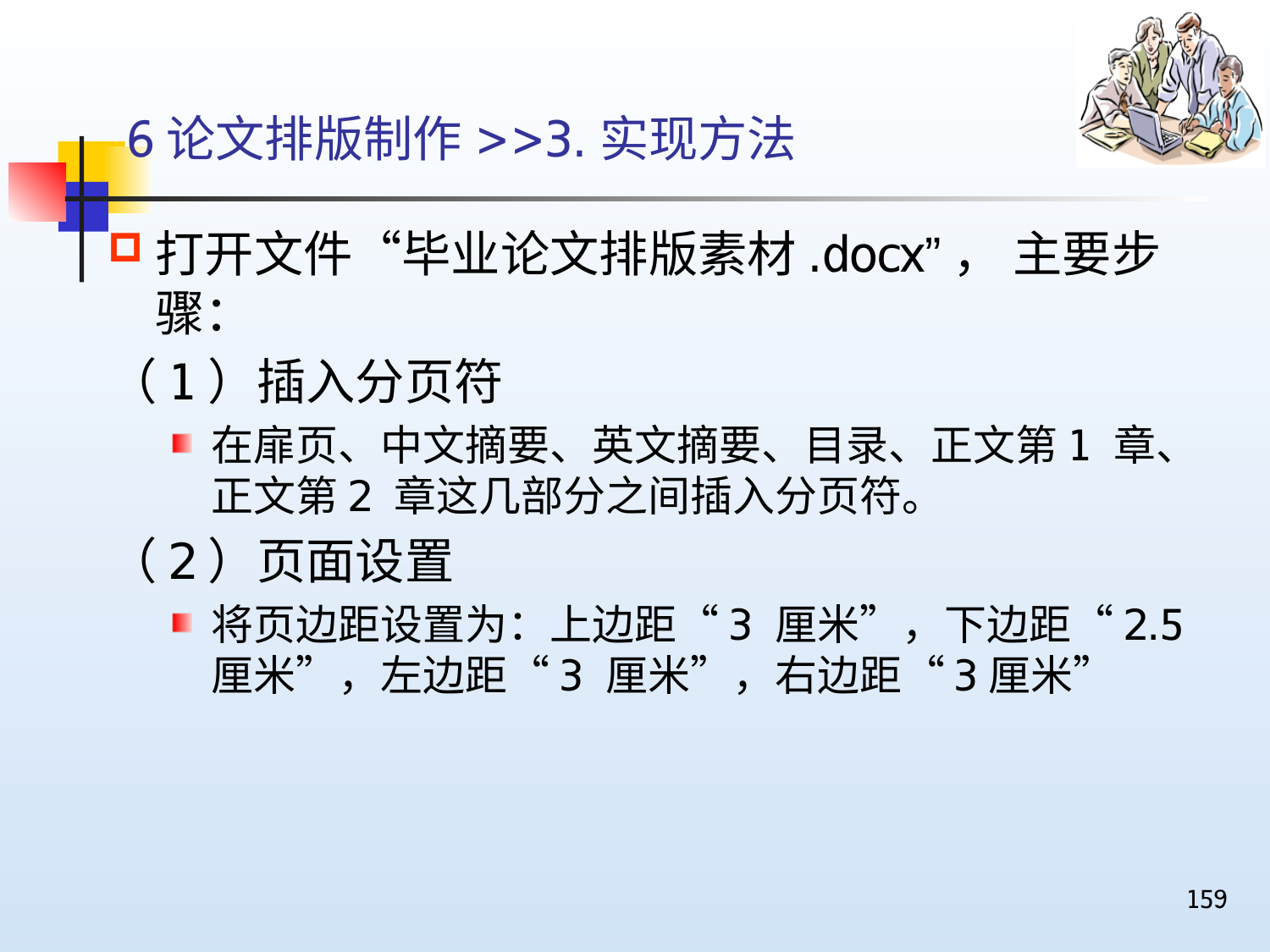

# 6论文排版制作>>3.实现方法
打开文件“毕业论文排版素材.docx”， 主要步骤：
（1）插入分页符
在扉页、中文摘要、英文摘要、目录、正文第1 章、正文第2 章这几部分之间插入分页符。
（2）页面设置
将页边距设置为：上边距“3 厘米”，下边距“2.5 厘米”，左边距“3 厘米”，右边距“3厘米”
159